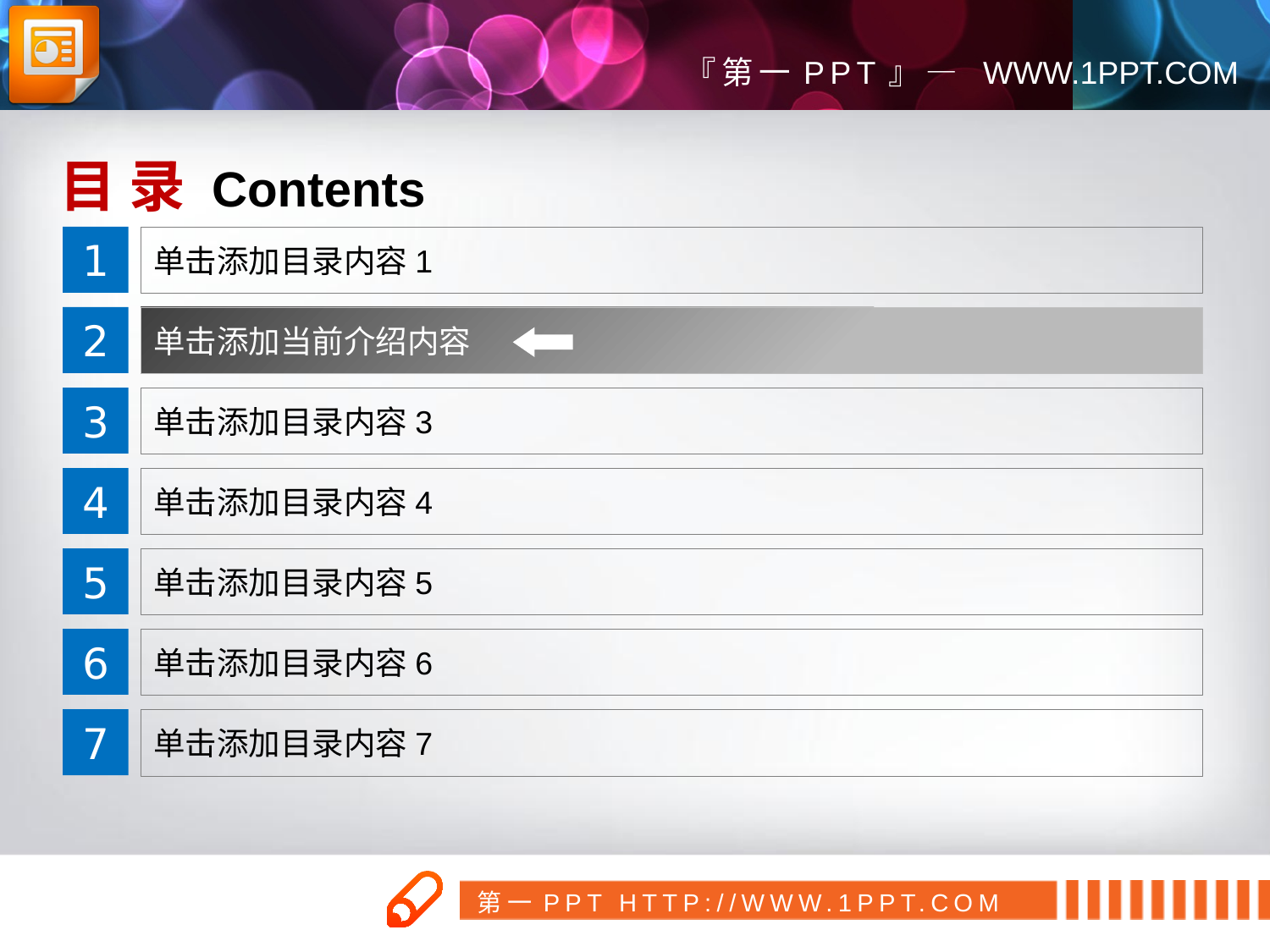

目 录 Contents
1
单击添加目录内容1
2
单击添加当前介绍内容

3
单击添加目录内容3
4
单击添加目录内容4
5
单击添加目录内容5
6
单击添加目录内容6
7
单击添加目录内容7